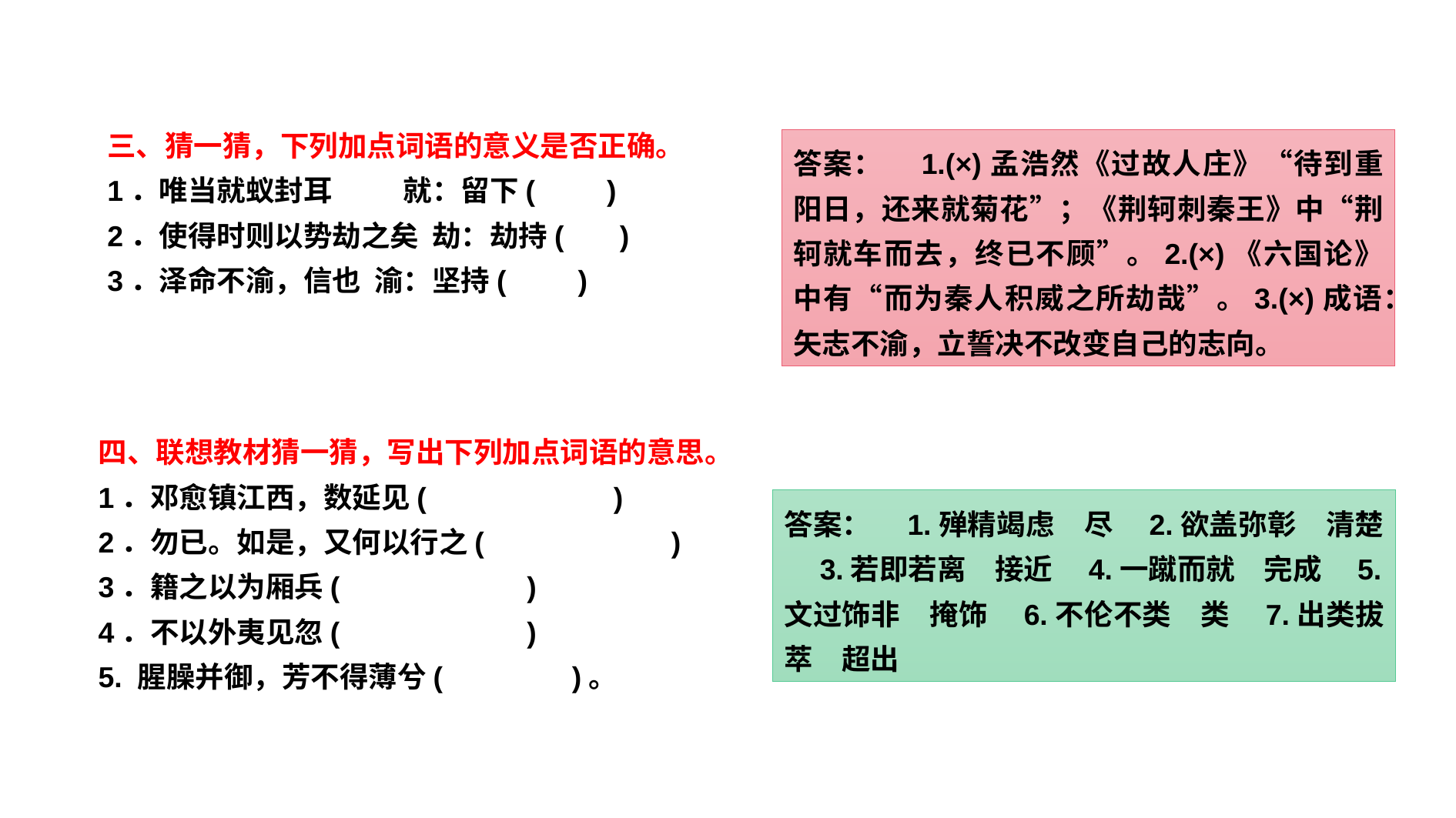

三、猜一猜，下列加点词语的意义是否正确。
1．唯当就蚁封耳　  　就：留下(　　)
2．使得时则以势劫之矣  劫：劫持(　  )
3．泽命不渝，信也  渝：坚持(　　)
答案：　1.(×)孟浩然《过故人庄》“待到重阳日，还来就菊花”；《荆轲刺秦王》中“荆轲就车而去，终已不顾”。2.(×)《六国论》中有“而为秦人积威之所劫哉”。3.(×)成语：矢志不渝，立誓决不改变自己的志向。

四、联想教材猜一猜，写出下列加点词语的意思。
1．邓愈镇江西，数延见(　　　　　　)
2．勿已。如是，又何以行之(　　　　　　)
3．籍之以为厢兵(　　　　　　)
4．不以外夷见忽(　　　　　　)
5. 腥臊并御，芳不得薄兮(　　　　)。
答案：　1.殚精竭虑　尽　2.欲盖弥彰　清楚　3.若即若离　接近　4.一蹴而就　完成　5.文过饰非　掩饰　6.不伦不类　类　7.出类拔萃　超出